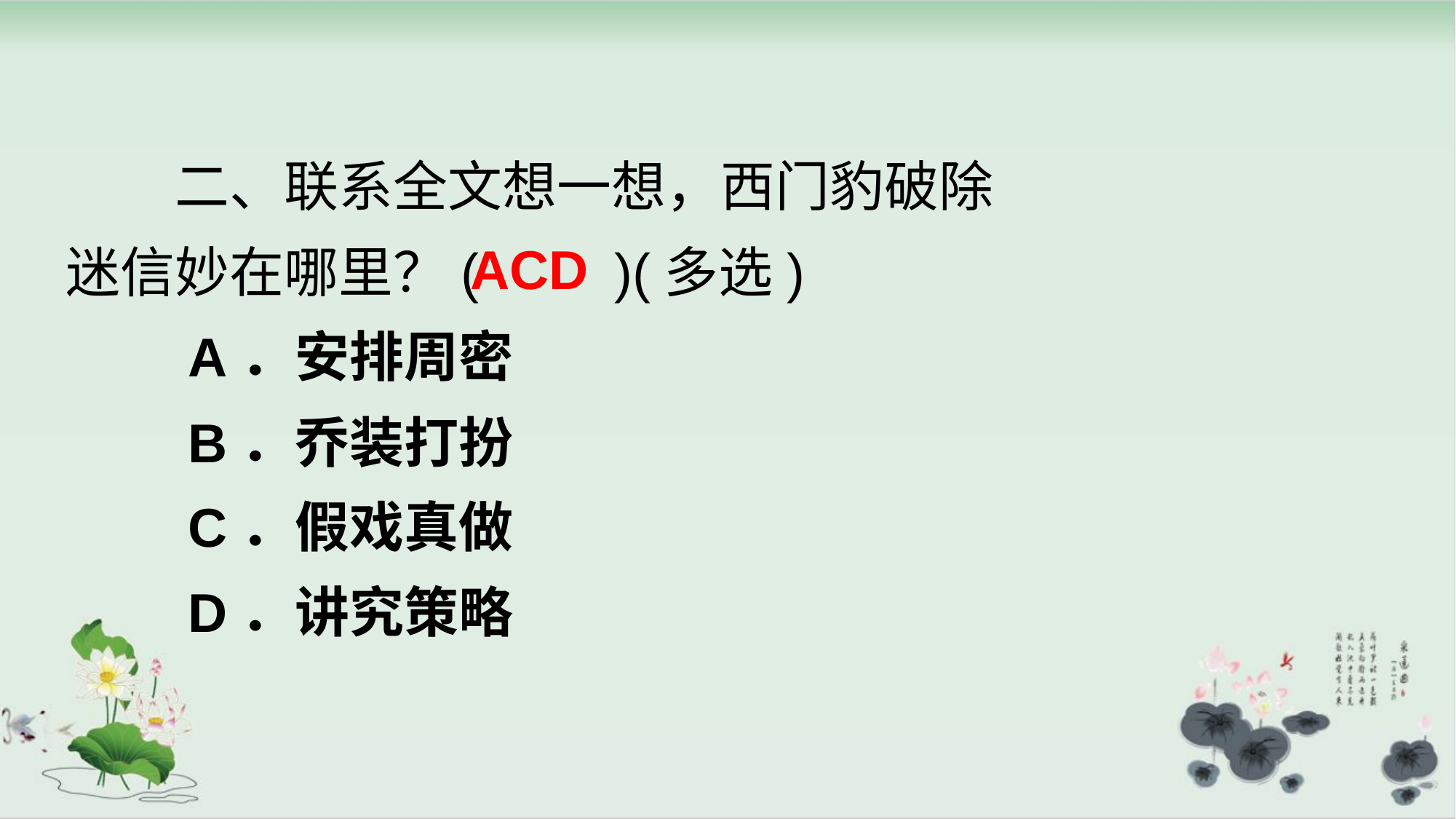

二、联系全文想一想，西门豹破除迷信妙在哪里？(         )(多选)
　　A．安排周密
　　B．乔装打扮
　　C．假戏真做
　　D．讲究策略
ACD